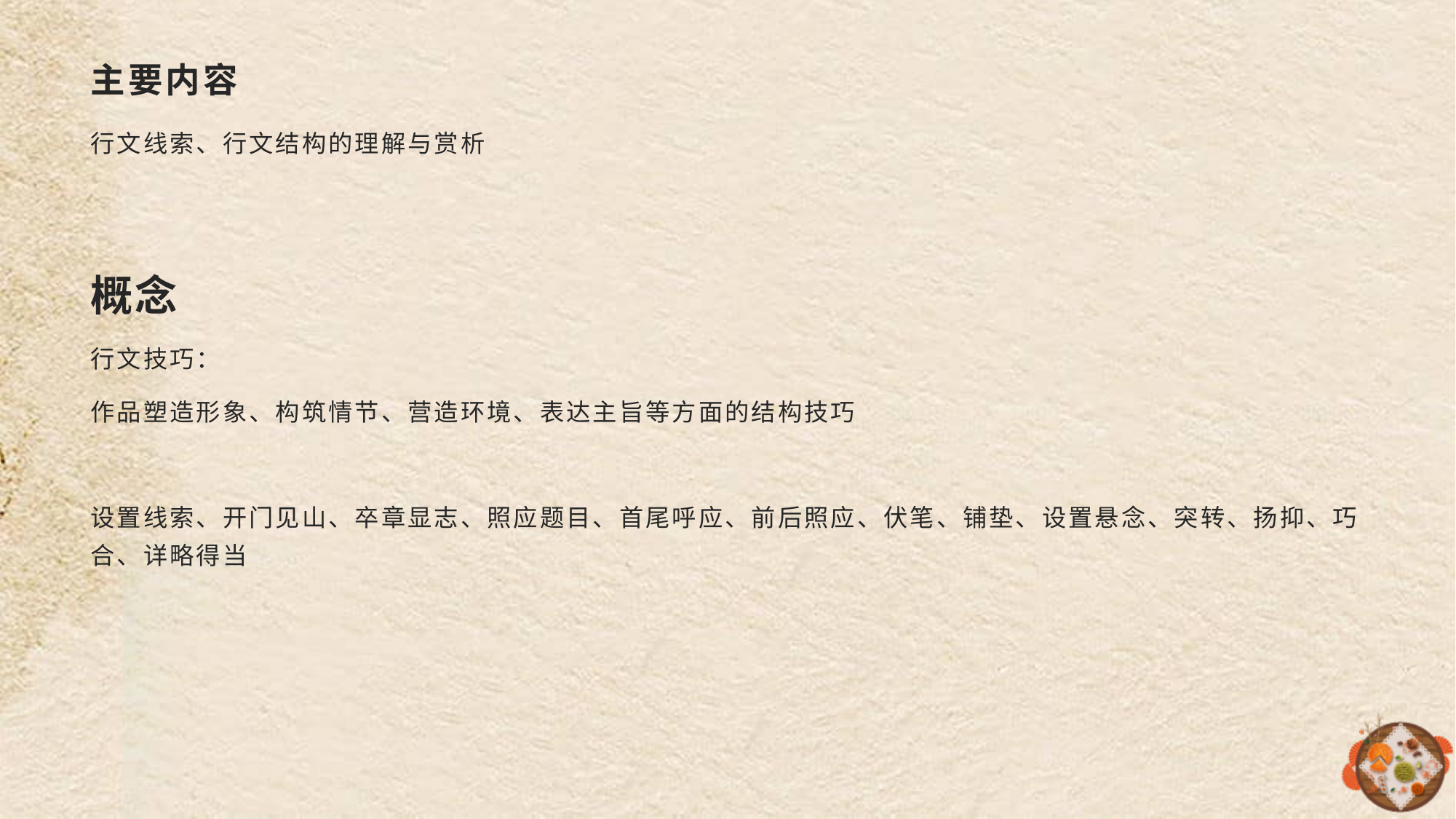

# 主要内容
行文线索、行文结构的理解与赏析

概念
行文技巧：
作品塑造形象、构筑情节、营造环境、表达主旨等方面的结构技巧

设置线索、开门见山、卒章显志、照应题目、首尾呼应、前后照应、伏笔、铺垫、设置悬念、突转、扬抑、巧合、详略得当